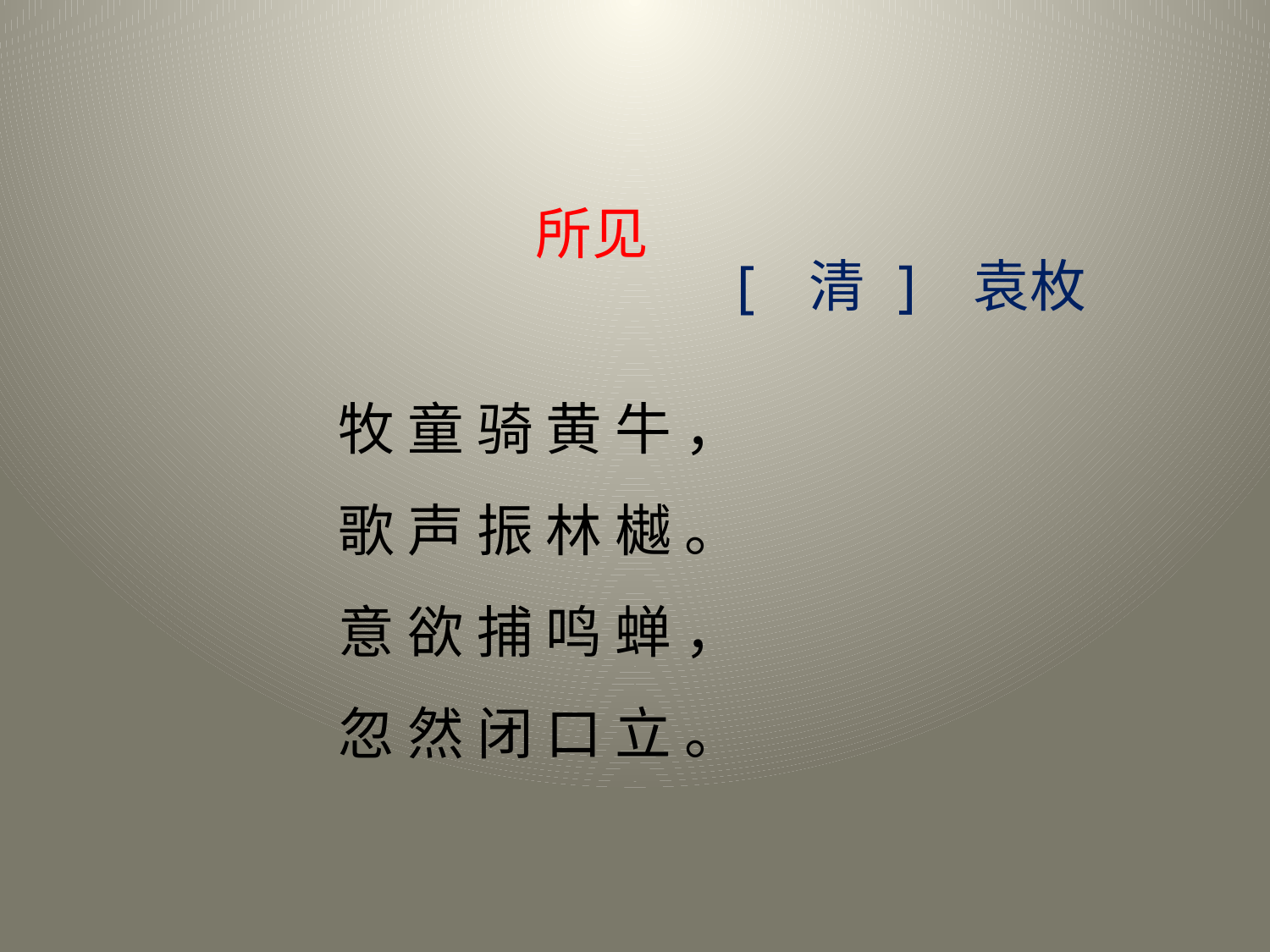

所见
[ 清 ] 袁枚
牧 童 骑 黄 牛 ，
歌 声 振 林 樾 。
意 欲 捕 鸣 蝉 ，
忽 然 闭 口 立 。